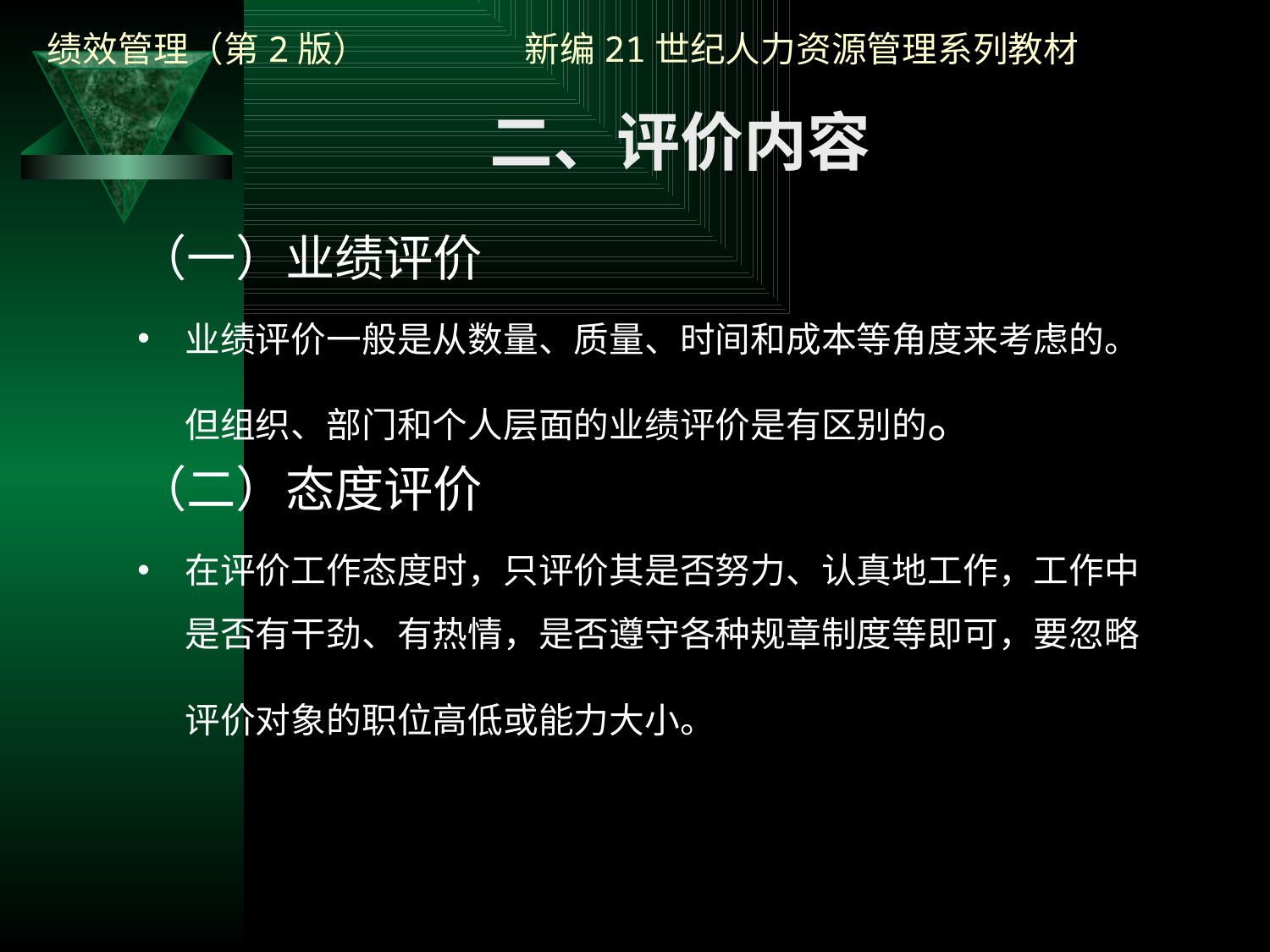

二、评价内容
（一）业绩评价
业绩评价一般是从数量、质量、时间和成本等角度来考虑的。但组织、部门和个人层面的业绩评价是有区别的。
（二）态度评价
在评价工作态度时，只评价其是否努力、认真地工作，工作中是否有干劲、有热情，是否遵守各种规章制度等即可，要忽略评价对象的职位高低或能力大小。